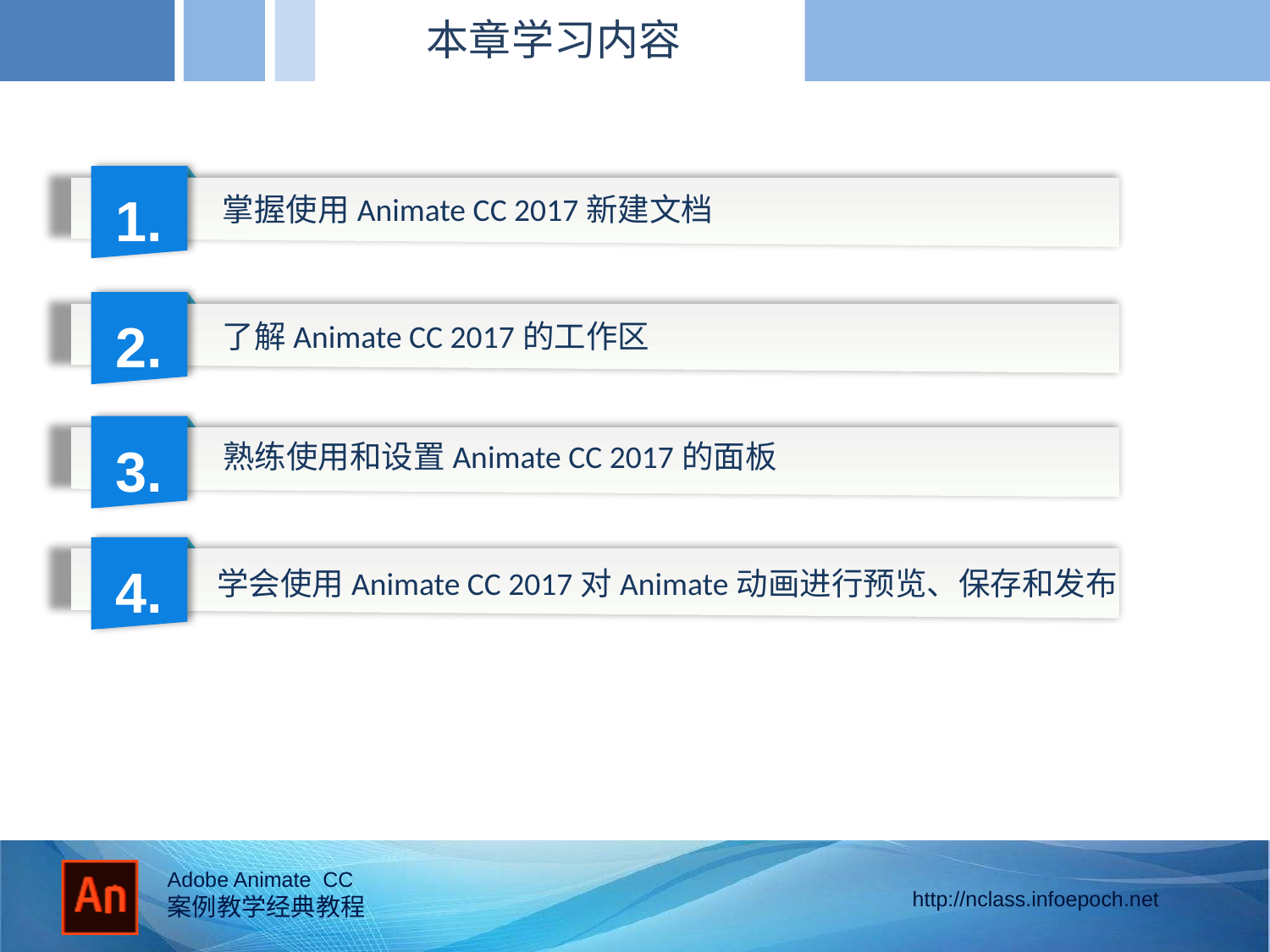

本章学习内容

1.
掌握使用Animate CC 2017新建文档

2.
了解Animate CC 2017的工作区

3.
熟练使用和设置Animate CC 2017的面板

4.
学会使用Animate CC 2017对Animate动画进行预览、保存和发布